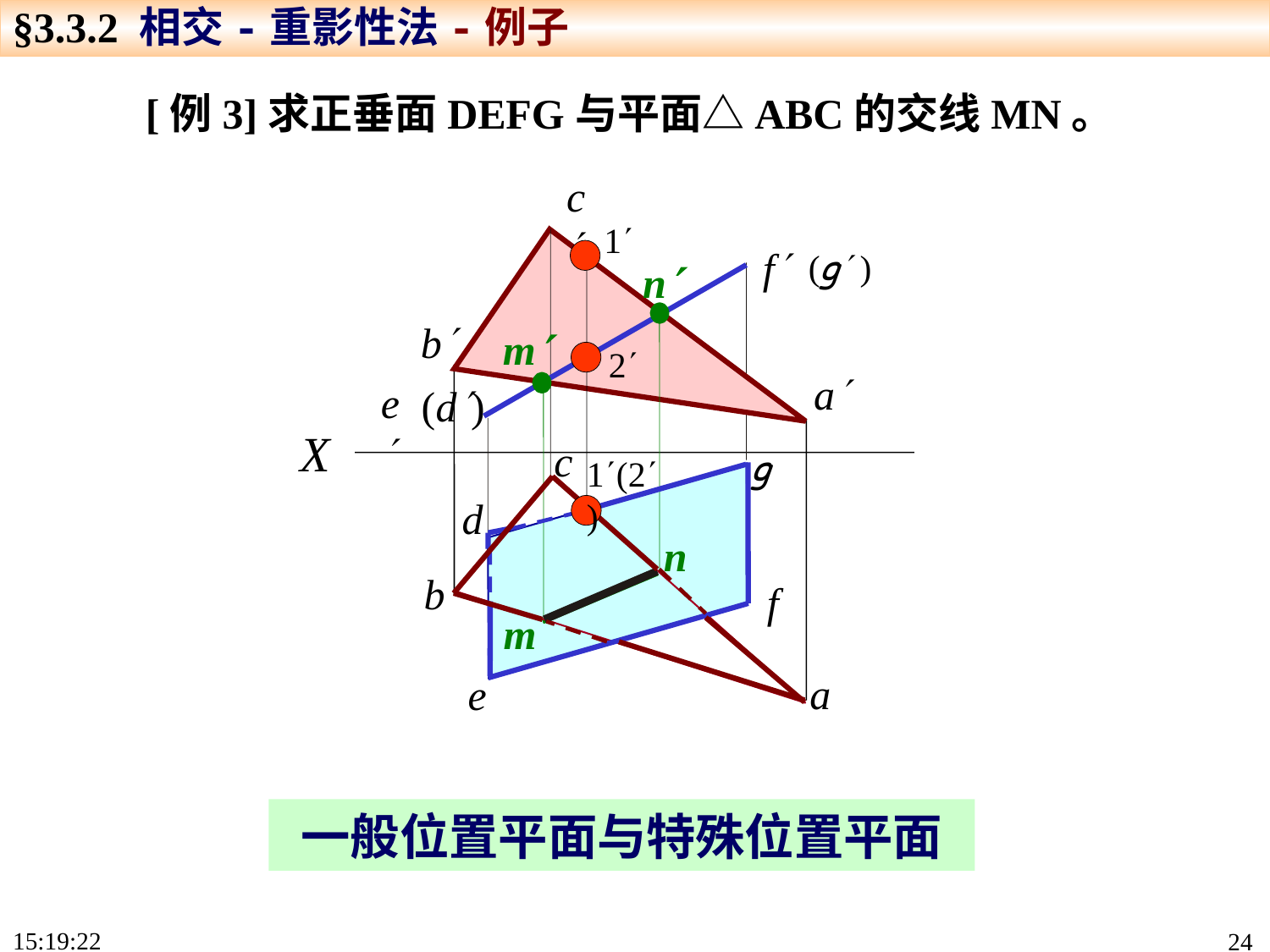

§3.3.2 相交-重影性法-例子
[例3]求正垂面DEFG与平面△ABC的交线MN。
c′
1′

f′
(g′ )

n′

b′

n
m′

2′

a′

e′
(d′)

m
X

c
g
1′(2′)

d

b
f

a
e
一般位置平面与特殊位置平面
15:19:22
24